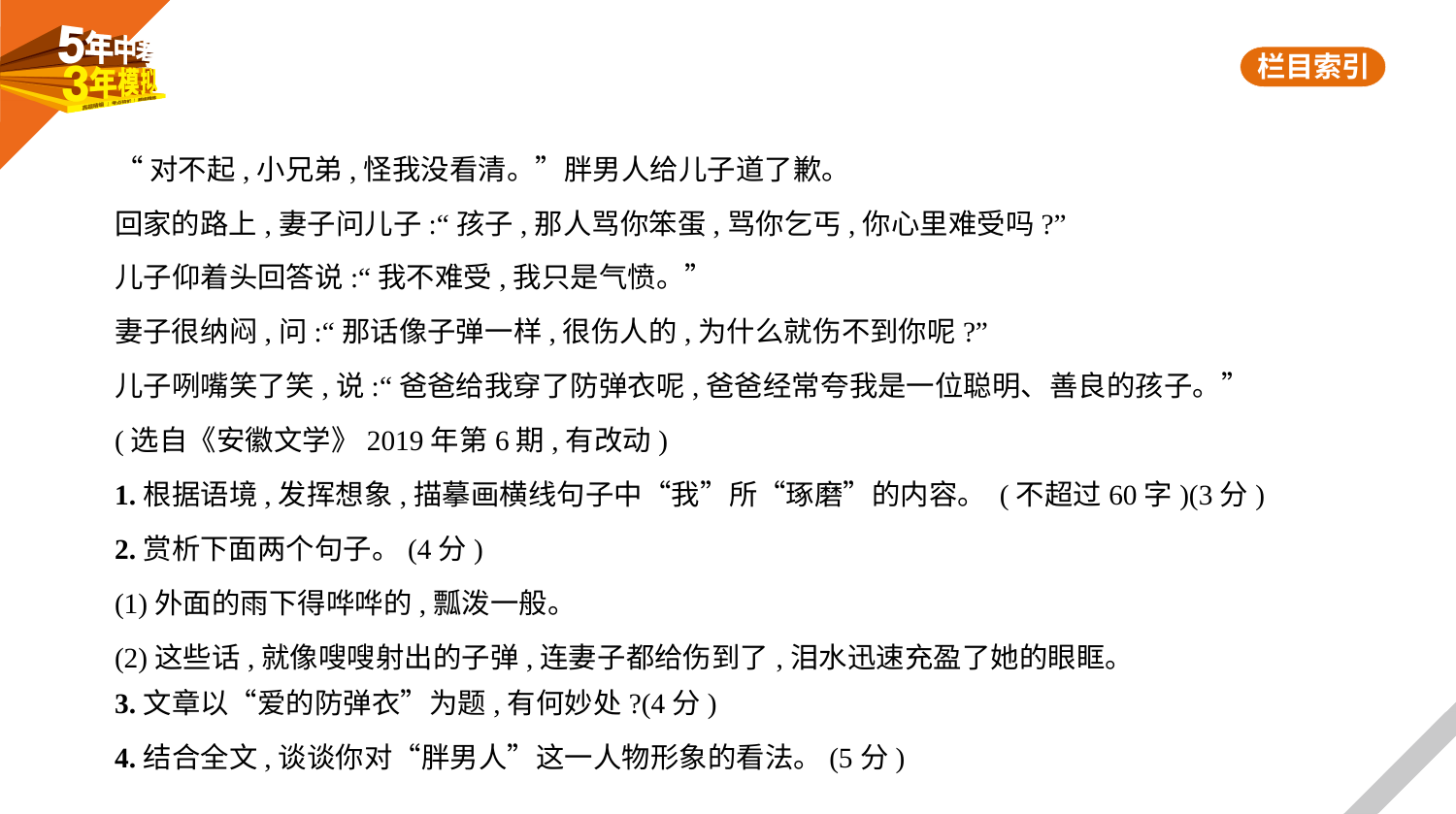

“对不起,小兄弟,怪我没看清。”胖男人给儿子道了歉。
回家的路上,妻子问儿子:“孩子,那人骂你笨蛋,骂你乞丐,你心里难受吗?”
儿子仰着头回答说:“我不难受,我只是气愤。”
妻子很纳闷,问:“那话像子弹一样,很伤人的,为什么就伤不到你呢?”
儿子咧嘴笑了笑,说:“爸爸给我穿了防弹衣呢,爸爸经常夸我是一位聪明、善良的孩子。”
(选自《安徽文学》2019年第6期,有改动)
1.根据语境,发挥想象,描摹画横线句子中“我”所“琢磨”的内容。 (不超过60字)(3分)
2.赏析下面两个句子。(4分)
(1)外面的雨下得哗哗的,瓢泼一般。
(2)这些话,就像嗖嗖射出的子弹,连妻子都给伤到了,泪水迅速充盈了她的眼眶。
3.文章以“爱的防弹衣”为题,有何妙处?(4分)
4.结合全文,谈谈你对“胖男人”这一人物形象的看法。(5分)